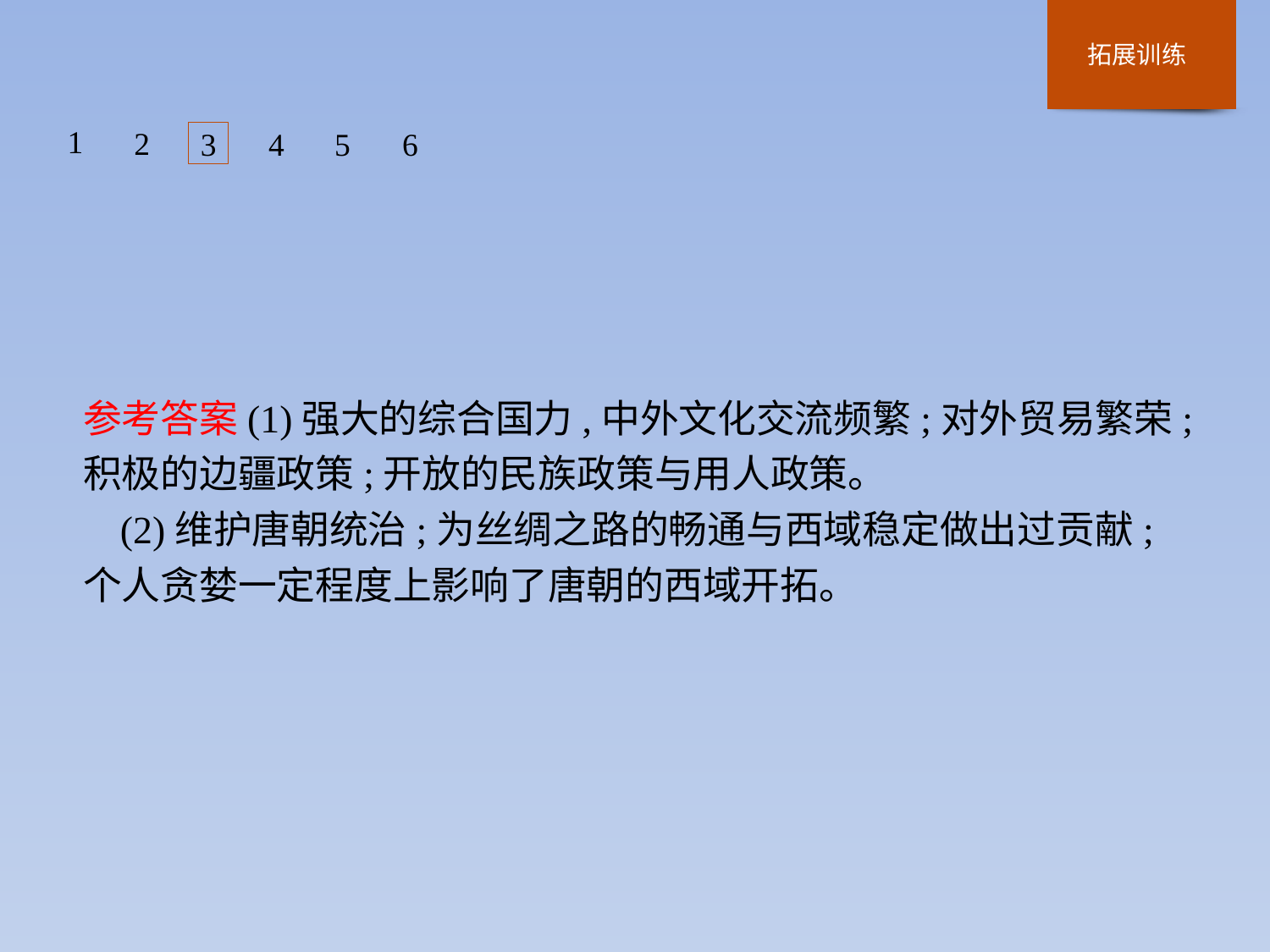

1
2
3
4
5
6
参考答案(1)强大的综合国力,中外文化交流频繁;对外贸易繁荣;积极的边疆政策;开放的民族政策与用人政策。
(2)维护唐朝统治;为丝绸之路的畅通与西域稳定做出过贡献;个人贪婪一定程度上影响了唐朝的西域开拓。